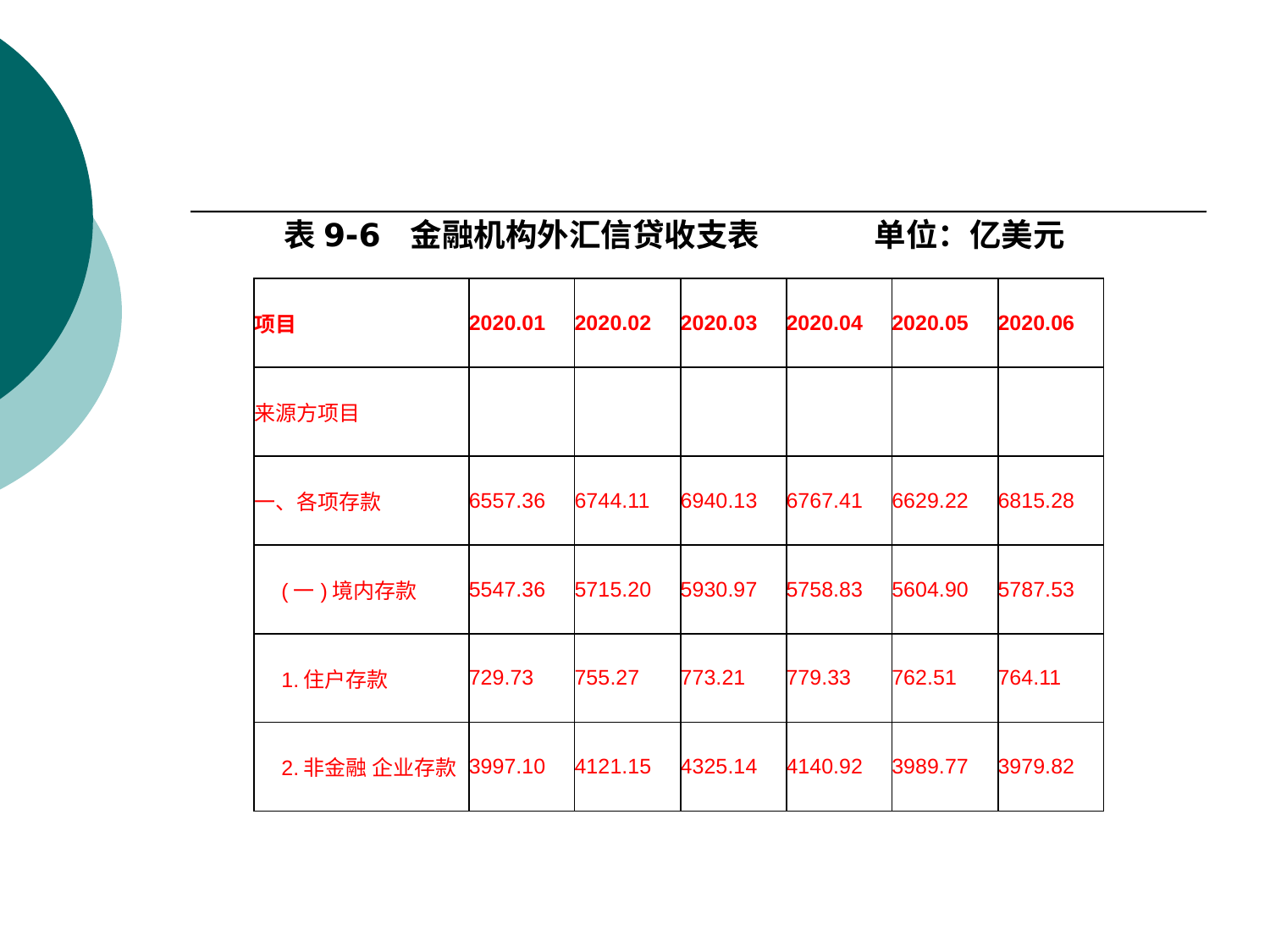

#
表9-6  金融机构外汇信贷收支表                单位：亿美元

| 项目 | 2020.01 | 2020.02 | 2020.03 | 2020.04 | 2020.05 | 2020.06 |
| --- | --- | --- | --- | --- | --- | --- |
| 来源方项目 |  |  |  |  |  |  |
| 一、各项存款 | 6557.36 | 6744.11 | 6940.13 | 6767.41 | 6629.22 | 6815.28 |
| (一)境内存款 | 5547.36 | 5715.20 | 5930.97 | 5758.83 | 5604.90 | 5787.53 |
| 1.住户存款 | 729.73 | 755.27 | 773.21 | 779.33 | 762.51 | 764.11 |
| 2.非金融 企业存款 | 3997.10 | 4121.15 | 4325.14 | 4140.92 | 3989.77 | 3979.82 |